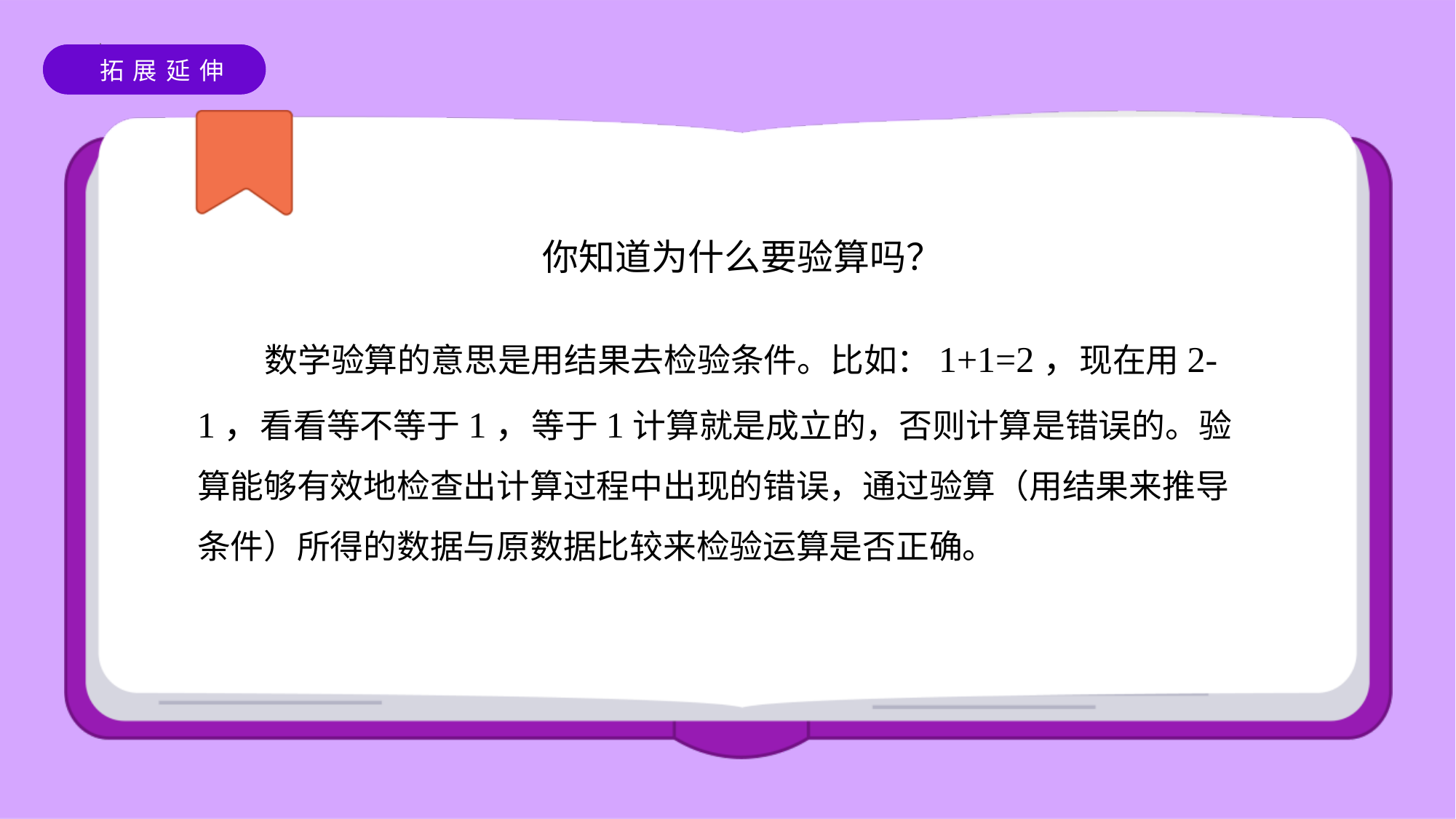

拓展延伸
 你知道为什么要验算吗？
        数学验算的意思是用结果去检验条件。比如：1+1=2，现在用2-1，看看等不等于1，等于1计算就是成立的，否则计算是错误的。验算能够有效地检查出计算过程中出现的错误，通过验算（用结果来推导条件）所得的数据与原数据比较来检验运算是否正确。